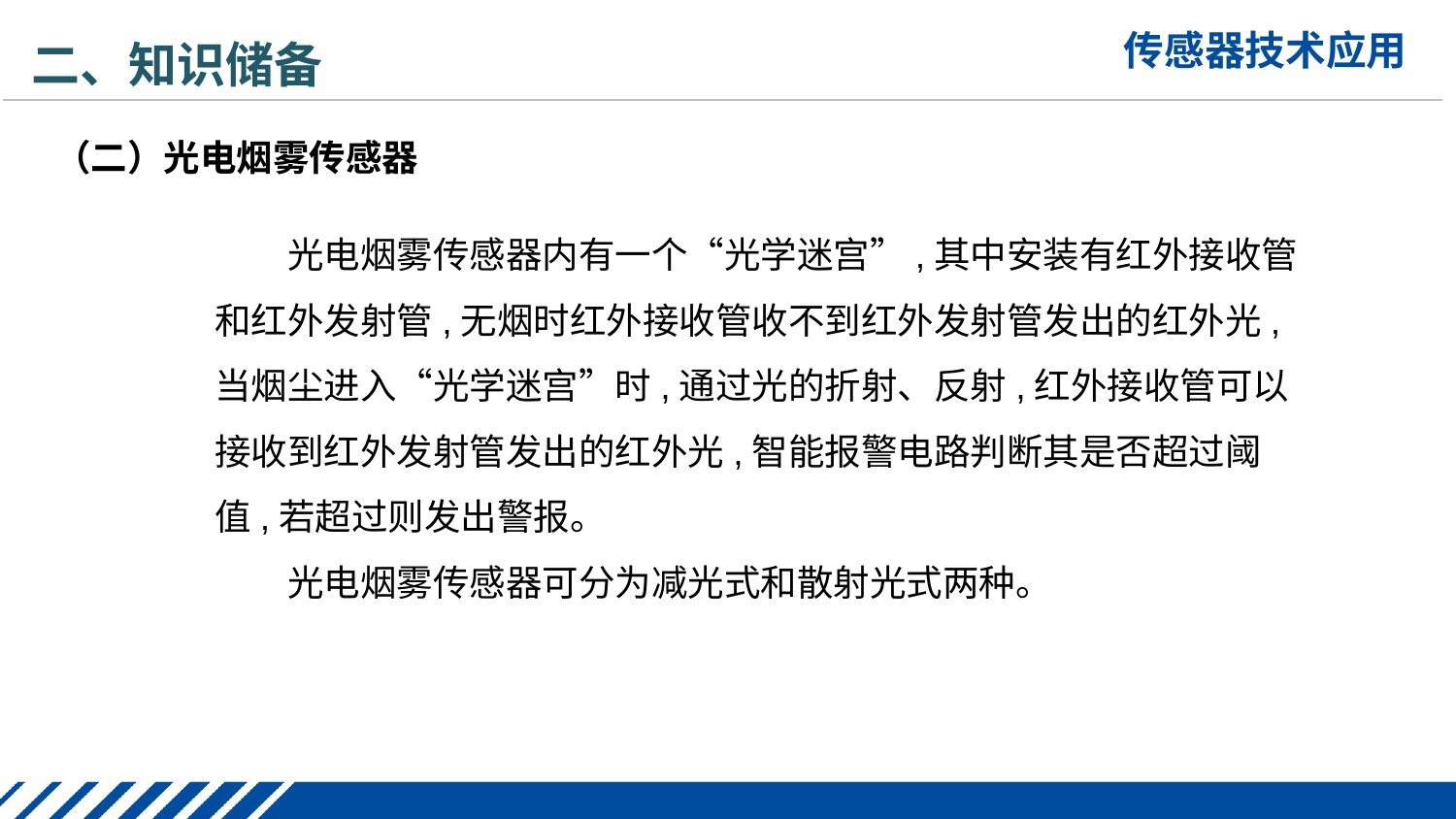

二、知识储备
（二）光电烟雾传感器
光电烟雾传感器内有一个“光学迷宫”,其中安装有红外接收管和红外发射管,无烟时红外接收管收不到红外发射管发出的红外光,当烟尘进入“光学迷宫”时,通过光的折射、反射,红外接收管可以接收到红外发射管发出的红外光,智能报警电路判断其是否超过阈值,若超过则发出警报。
光电烟雾传感器可分为减光式和散射光式两种。